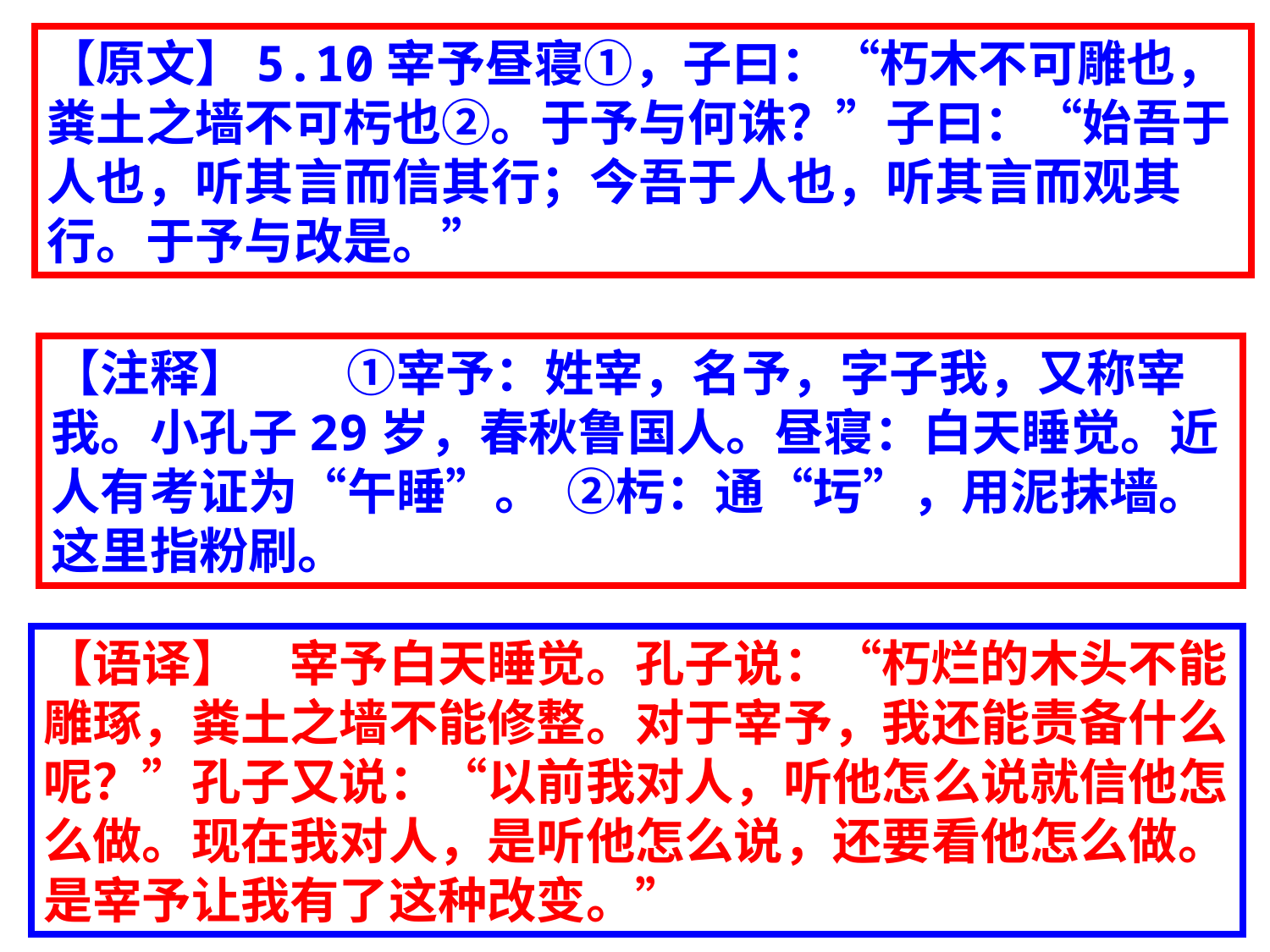

【原文】5.10宰予昼寝①，子曰：“朽木不可雕也，粪土之墙不可杇也②。于予与何诛？”子曰：“始吾于人也，听其言而信其行；今吾于人也，听其言而观其行。于予与改是。”
【注释】　　①宰予：姓宰，名予，字子我，又称宰我。小孔子29岁，春秋鲁国人。昼寝：白天睡觉。近人有考证为“午睡”。  ②杇：通“圬”，用泥抹墙。这里指粉刷。
【语译】　宰予白天睡觉。孔子说：“朽烂的木头不能雕琢，粪土之墙不能修整。对于宰予，我还能责备什么呢？”孔子又说：“以前我对人，听他怎么说就信他怎么做。现在我对人，是听他怎么说，还要看他怎么做。是宰予让我有了这种改变。”